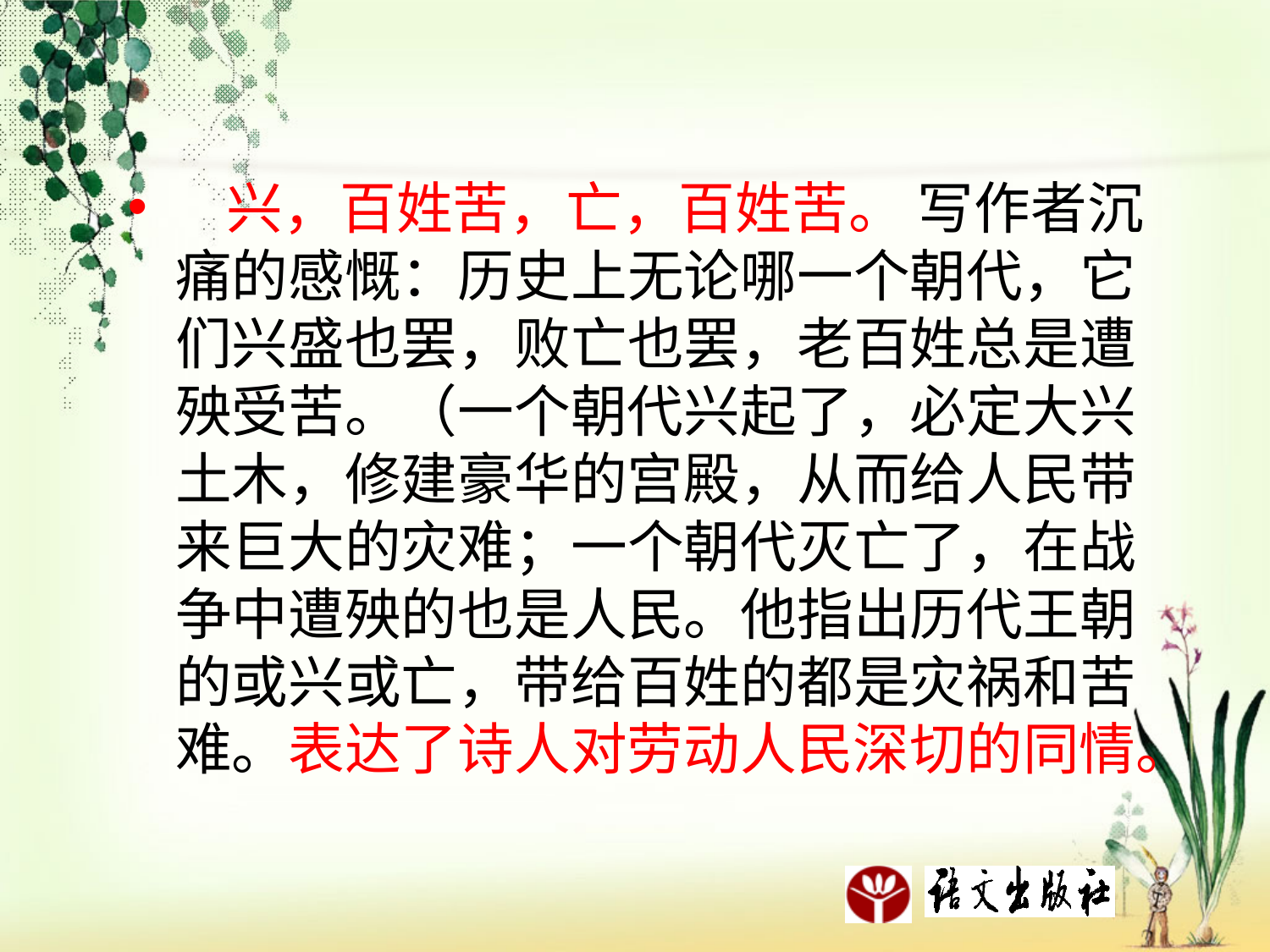

#
   兴，百姓苦，亡，百姓苦。 写作者沉痛的感慨：历史上无论哪一个朝代，它们兴盛也罢，败亡也罢，老百姓总是遭殃受苦。（一个朝代兴起了，必定大兴土木，修建豪华的宫殿，从而给人民带来巨大的灾难；一个朝代灭亡了，在战争中遭殃的也是人民。他指出历代王朝的或兴或亡，带给百姓的都是灾祸和苦难。表达了诗人对劳动人民深切的同情。